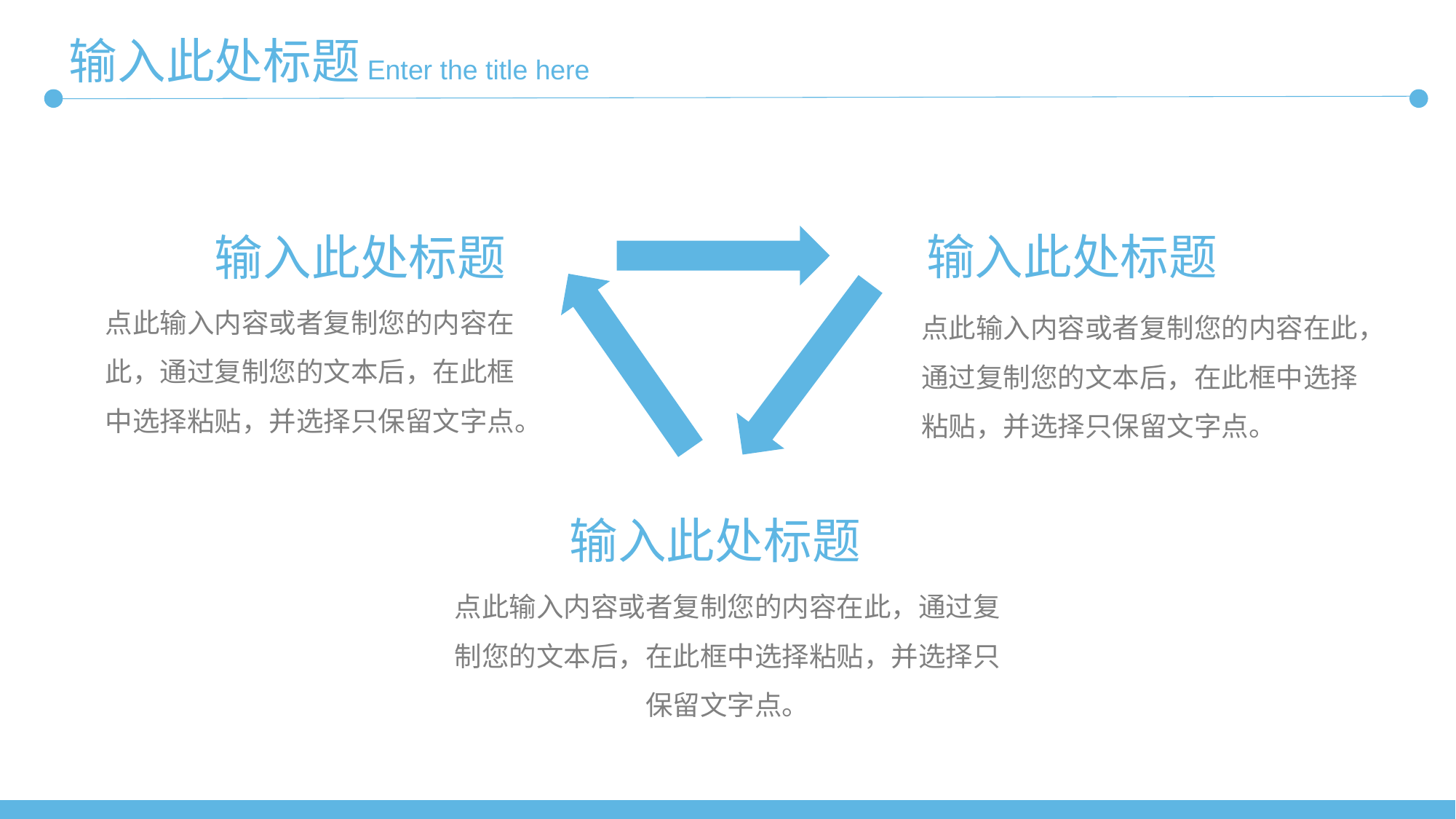

输入此处标题
Enter the title here

输入此处标题
输入此处标题

点此输入内容或者复制您的内容在此，通过复制您的文本后，在此框中选择粘贴，并选择只保留文字点。
点此输入内容或者复制您的内容在此，通过复制您的文本后，在此框中选择粘贴，并选择只保留文字点。
输入此处标题
点此输入内容或者复制您的内容在此，通过复制您的文本后，在此框中选择粘贴，并选择只保留文字点。